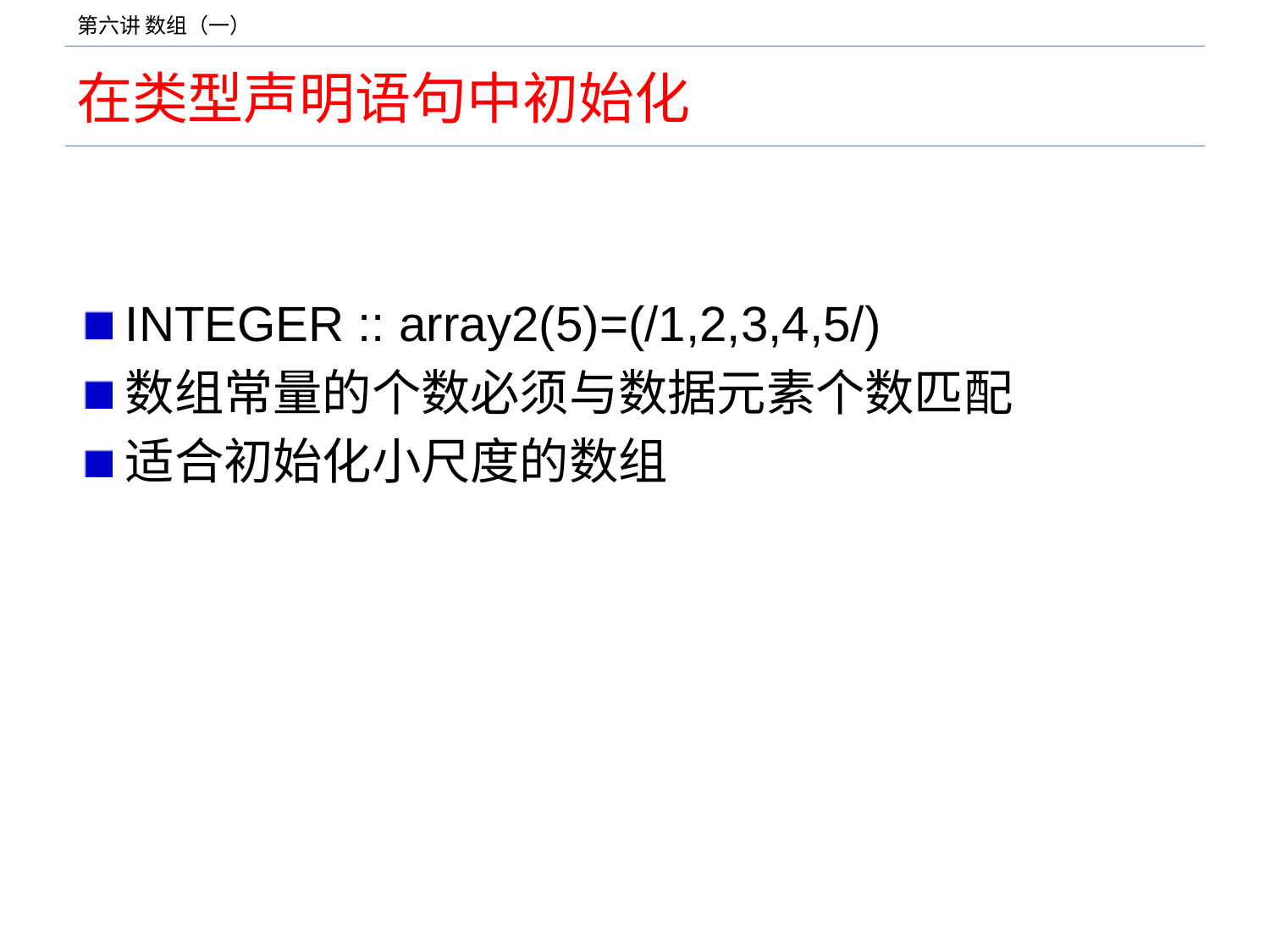

# 在类型声明语句中初始化
INTEGER :: array2(5)=(/1,2,3,4,5/)
数组常量的个数必须与数据元素个数匹配
适合初始化小尺度的数组